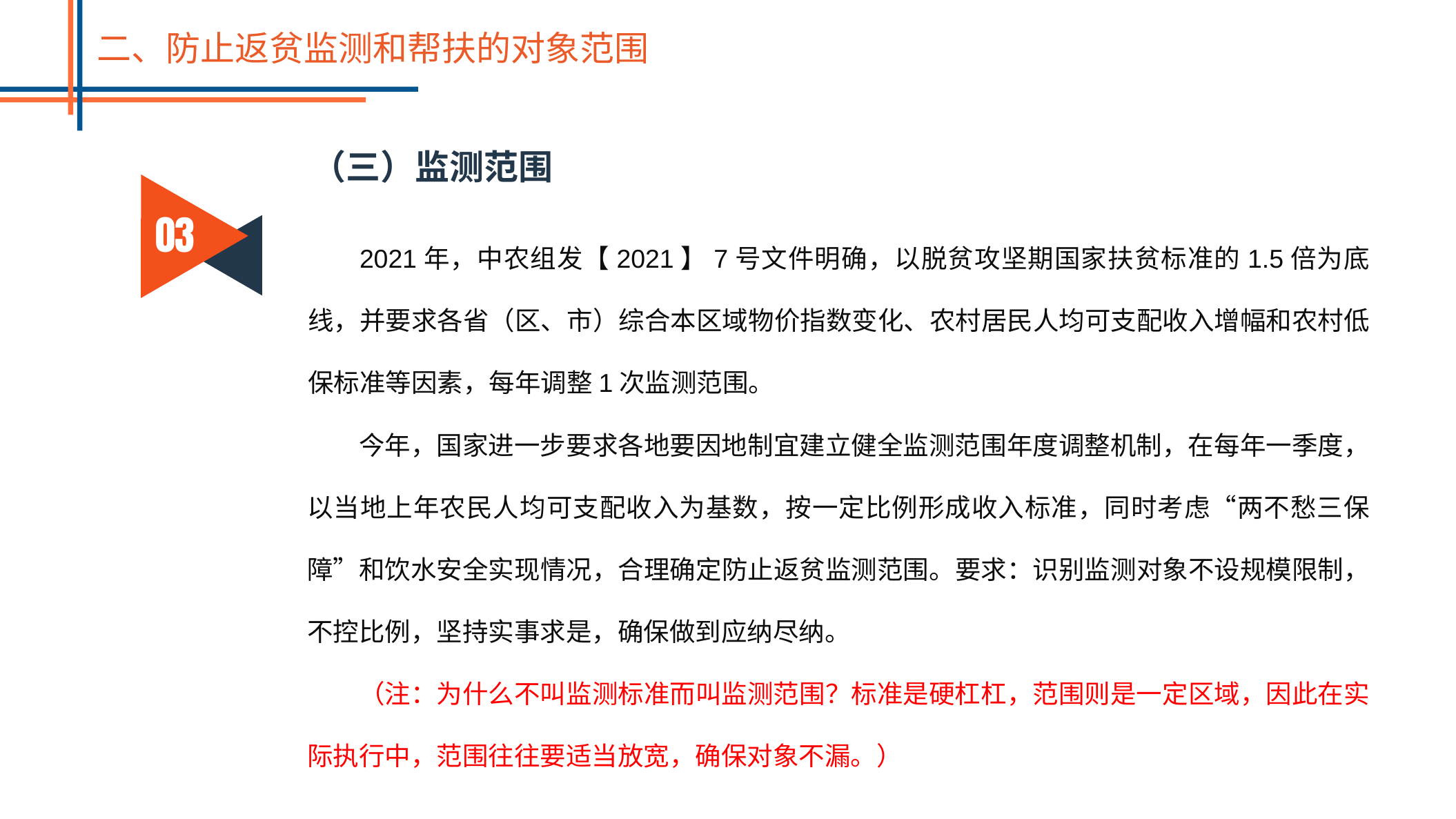

二、防止返贫监测和帮扶的对象范围

（三）监测范围
03
2021年，中农组发【2021】7号文件明确，以脱贫攻坚期国家扶贫标准的1.5倍为底线，并要求各省（区、市）综合本区域物价指数变化、农村居民人均可支配收入增幅和农村低保标准等因素，每年调整1次监测范围。

今年，国家进一步要求各地要因地制宜建立健全监测范围年度调整机制，在每年一季度，以当地上年农民人均可支配收入为基数，按一定比例形成收入标准，同时考虑“两不愁三保障”和饮水安全实现情况，合理确定防止返贫监测范围。要求：识别监测对象不设规模限制，不控比例，坚持实事求是，确保做到应纳尽纳。
（注：为什么不叫监测标准而叫监测范围？标准是硬杠杠，范围则是一定区域，因此在实际执行中，范围往往要适当放宽，确保对象不漏。）